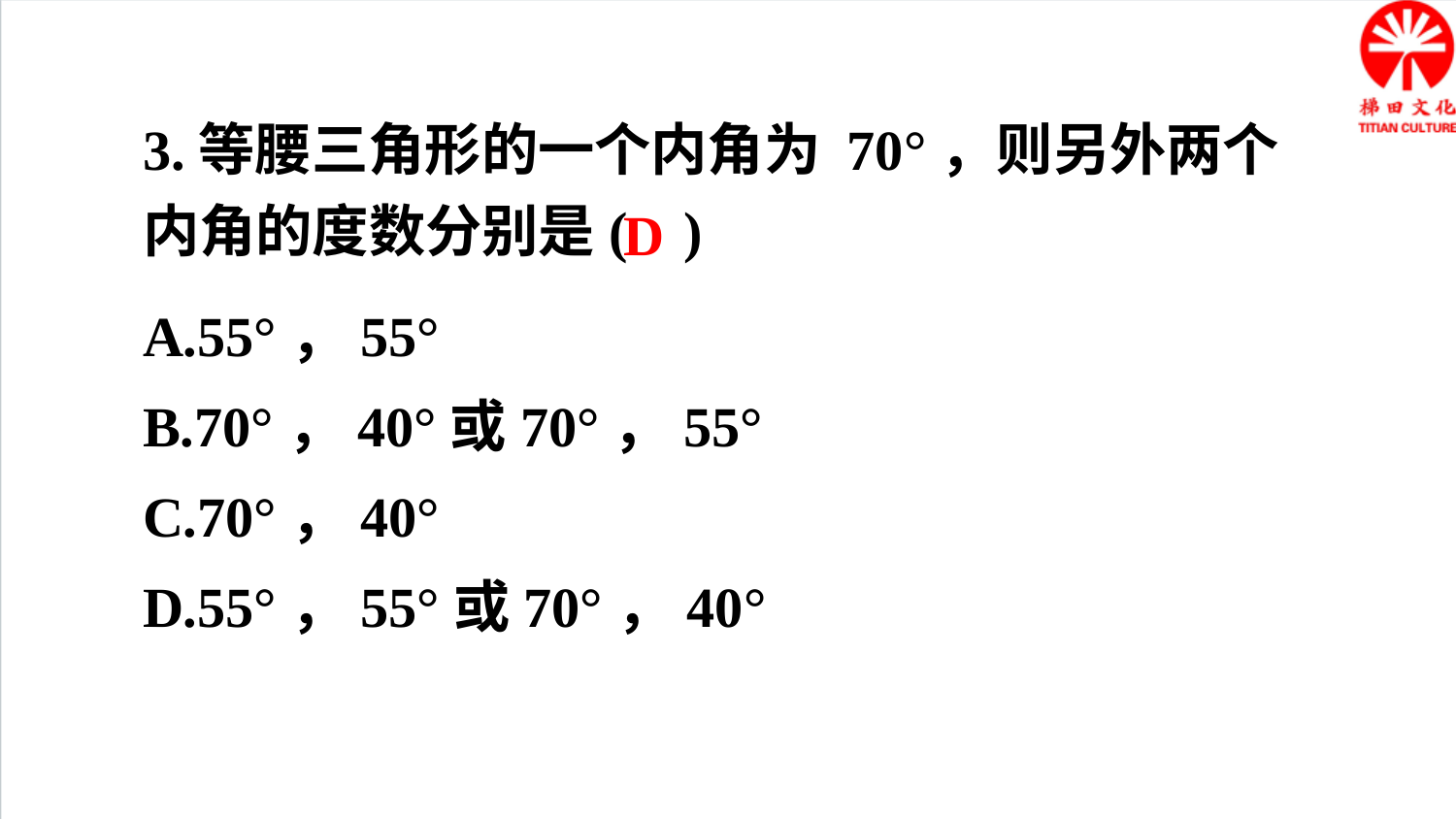

3.等腰三角形的一个内角为 70°，则另外两个内角的度数分别是(    )
D
A.55°，55°
B.70°，40°或70°，55°
C.70°，40°
D.55°，55°或70°，40°